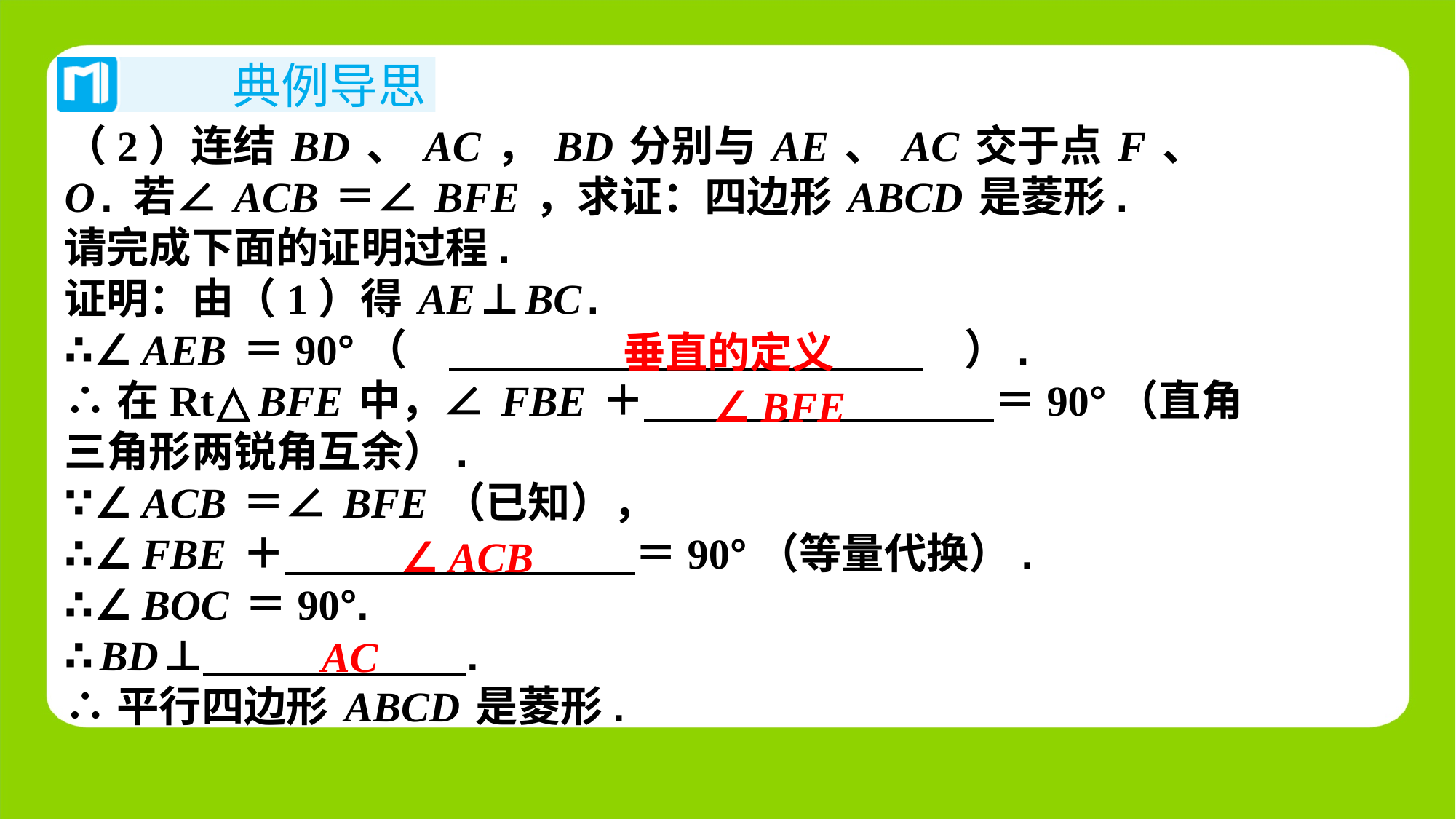

（2）连结BD、AC，BD分别与AE、AC交于点F、
O. 若∠ACB＝∠BFE，求证：四边形ABCD是菱形.
请完成下面的证明过程.
证明：由（1）得AE⊥BC.
∴∠AEB＝90°（　                                                  　）.
∴在Rt△BFE中，∠FBE＋                                     ＝90°（直角
三角形两锐角互余）.
∵∠ACB＝∠BFE（已知），
∴∠FBE＋                                     ＝90°（等量代换）.
∴∠BOC＝90°.
∴BD⊥                         ⁠.
∴平行四边形ABCD是菱形.

垂直的定义
∠BFE
∠ACB
AC